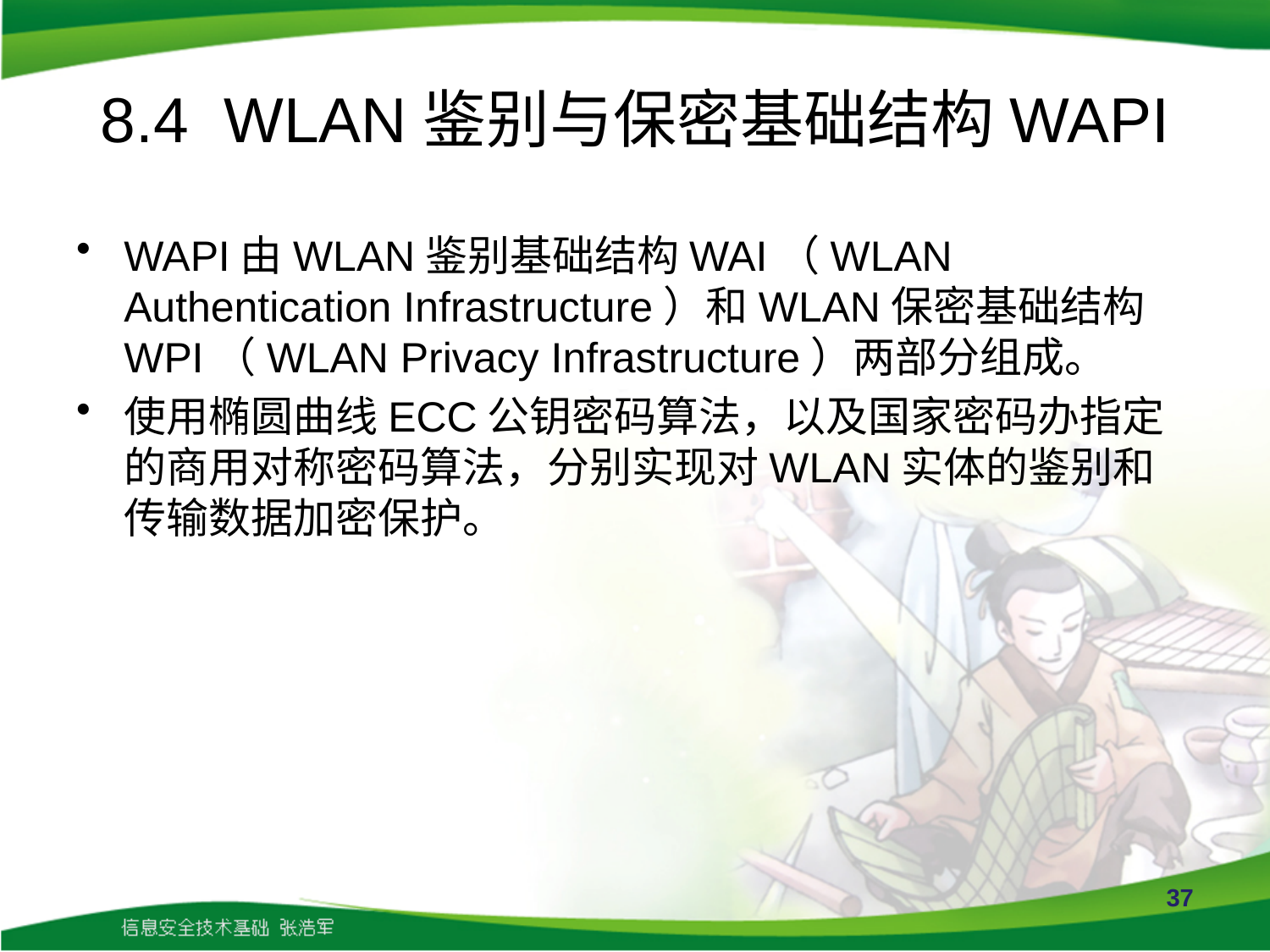

# 8.4  WLAN鉴别与保密基础结构WAPI
WAPI由WLAN鉴别基础结构WAI（WLAN Authentication Infrastructure）和WLAN保密基础结构WPI（WLAN Privacy Infrastructure）两部分组成。
使用椭圆曲线ECC公钥密码算法，以及国家密码办指定的商用对称密码算法，分别实现对WLAN实体的鉴别和传输数据加密保护。
37